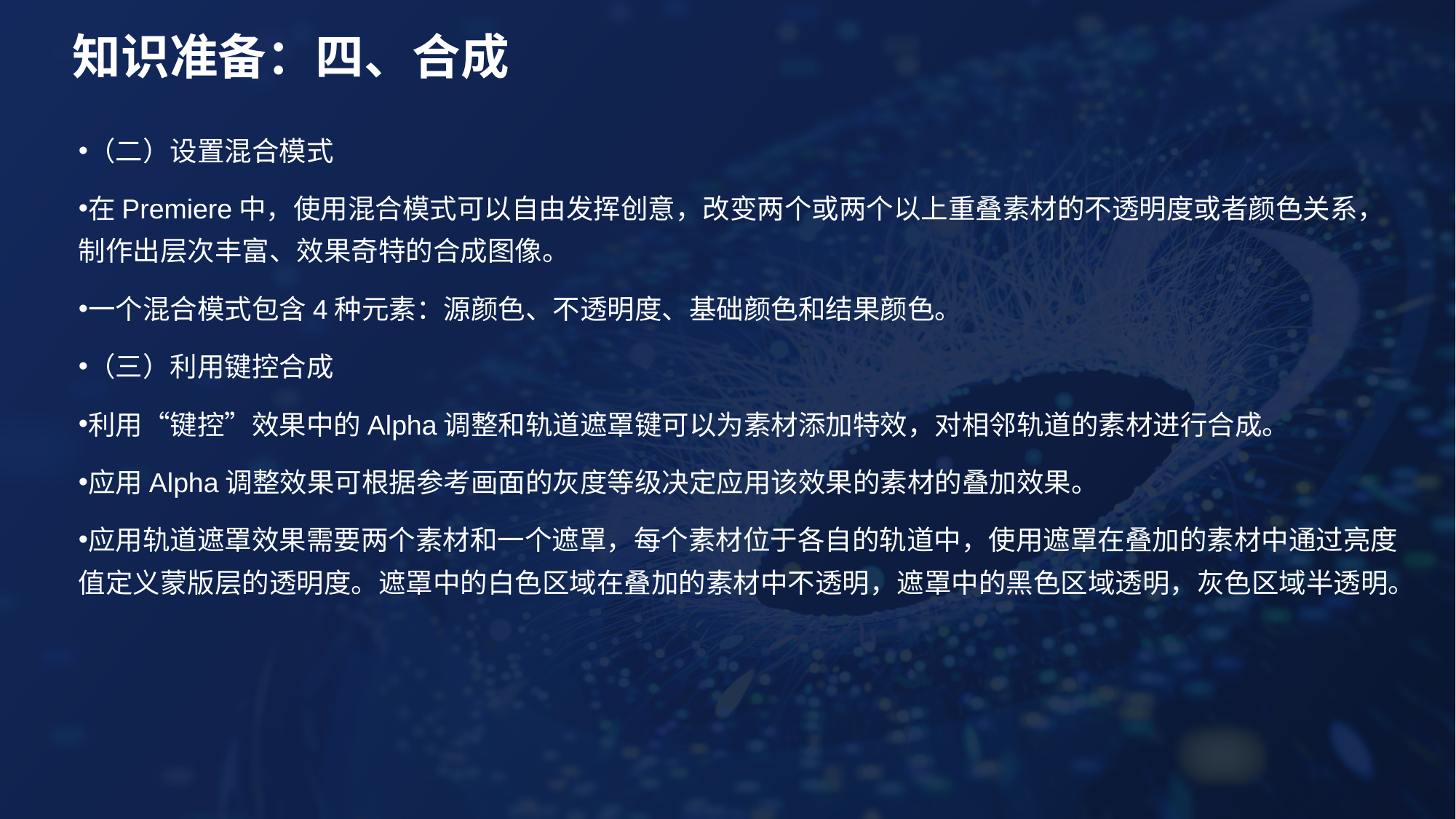

# 知识准备：四、合成
（二）设置混合模式
在Premiere中，使用混合模式可以自由发挥创意，改变两个或两个以上重叠素材的不透明度或者颜色关系，制作出层次丰富、效果奇特的合成图像。
一个混合模式包含4种元素：源颜色、不透明度、基础颜色和结果颜色。
（三）利用键控合成
利用“键控”效果中的Alpha调整和轨道遮罩键可以为素材添加特效，对相邻轨道的素材进行合成。
应用Alpha调整效果可根据参考画面的灰度等级决定应用该效果的素材的叠加效果。
应用轨道遮罩效果需要两个素材和一个遮罩，每个素材位于各自的轨道中，使用遮罩在叠加的素材中通过亮度值定义蒙版层的透明度。遮罩中的白色区域在叠加的素材中不透明，遮罩中的黑色区域透明，灰色区域半透明。